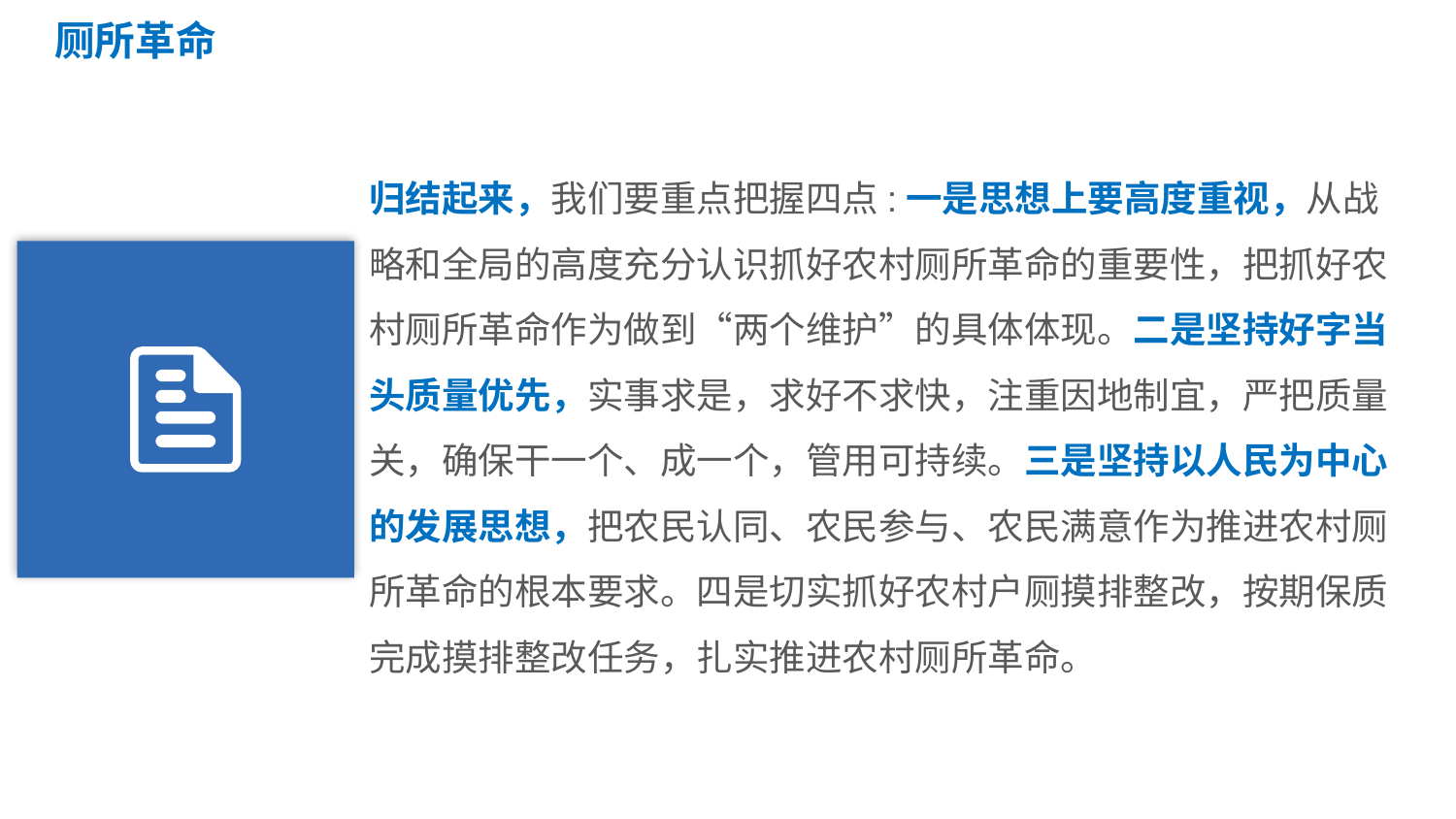

厕所革命

# 归结起来，我们要重点把握四点:一是思想上要高度重视，从战略和全局的高度充分认识抓好农村厕所革命的重要性，把抓好农村厕所革命作为做到“两个维护”的具体体现。二是坚持好字当头质量优先，实事求是，求好不求快，注重因地制宜，严把质量关，确保干一个、成一个，管用可持续。三是坚持以人民为中心的发展思想，把农民认同、农民参与、农民满意作为推进农村厕所革命的根本要求。四是切实抓好农村户厕摸排整改，按期保质完成摸排整改任务，扎实推进农村厕所革命。